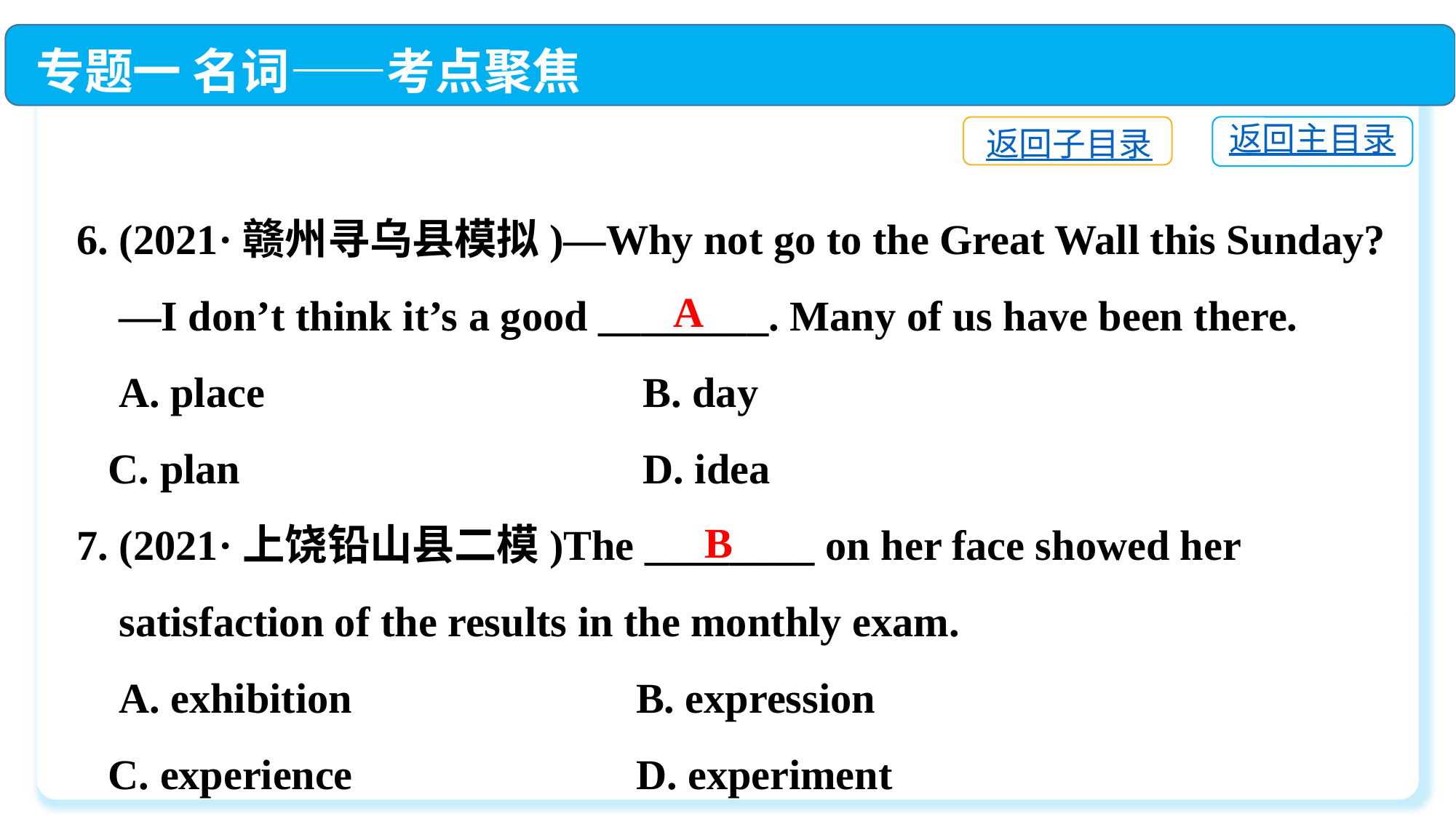

专题一 名词——考点聚焦

返回主目录

返回子目录
6. (2021·赣州寻乌县模拟)—Why not go to the Great Wall this Sunday?
    —I don’t think it’s a good ________. Many of us have been there.
    A. place	                                 B. day
   C. plan	                                 D. idea
7. (2021·上饶铅山县二模)The ________ on her face showed her
    satisfaction of the results in the monthly exam.
    A. exhibition	                      B. expression
   C. experience	                      D. experiment

A
B